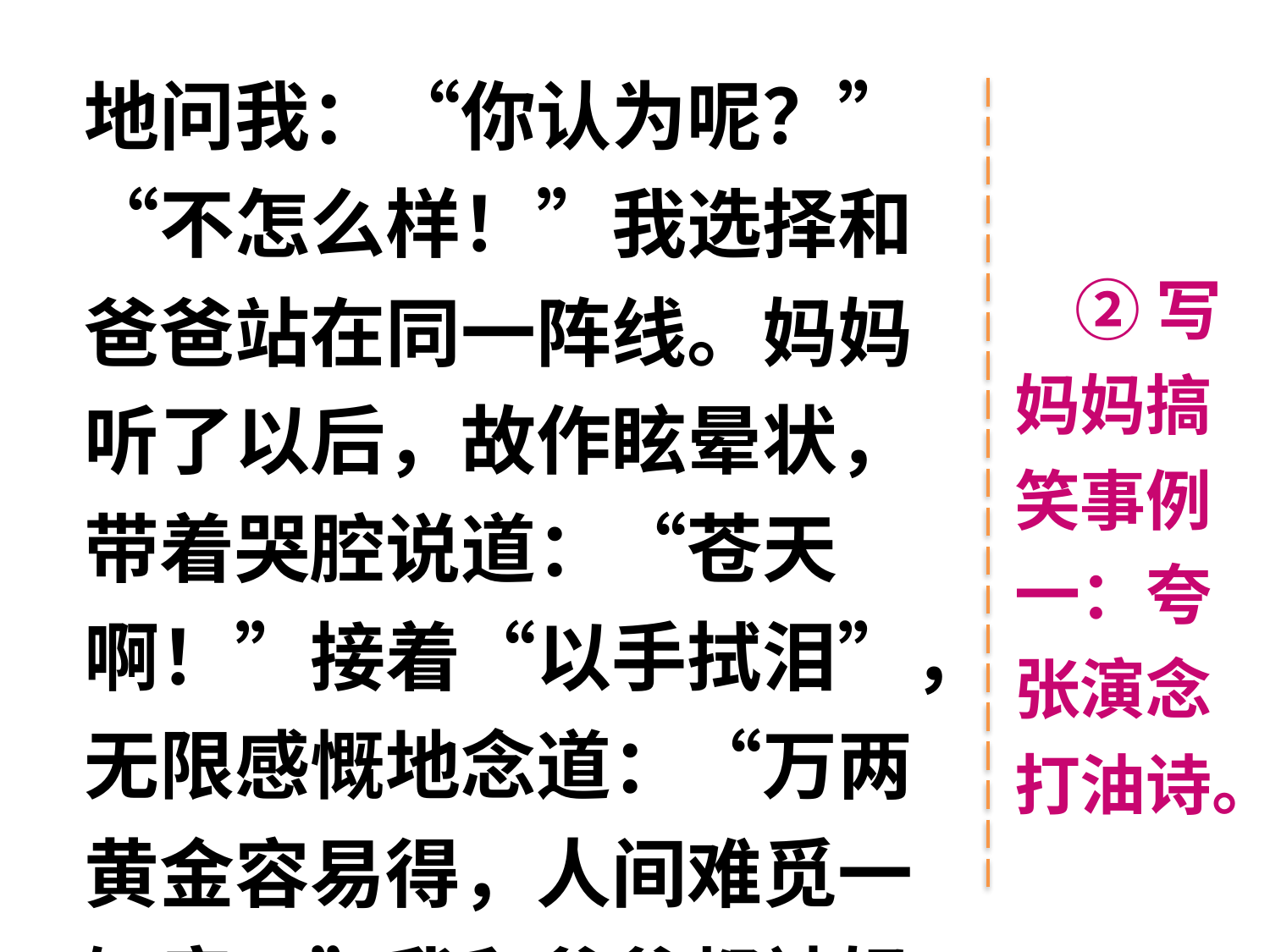

地问我：“你认为呢？”“不怎么样！”我选择和爸爸站在同一阵线。妈妈听了以后，故作眩晕状，带着哭腔说道：“苍天啊！”接着“以手拭泪”，无限感慨地念道：“万两黄金容易得，人间难觅一知音。”我和爸爸都被妈妈夸张的表演逗得笑倒在沙发上。②
    ②写妈妈搞笑事例一：夸张演念打油诗。